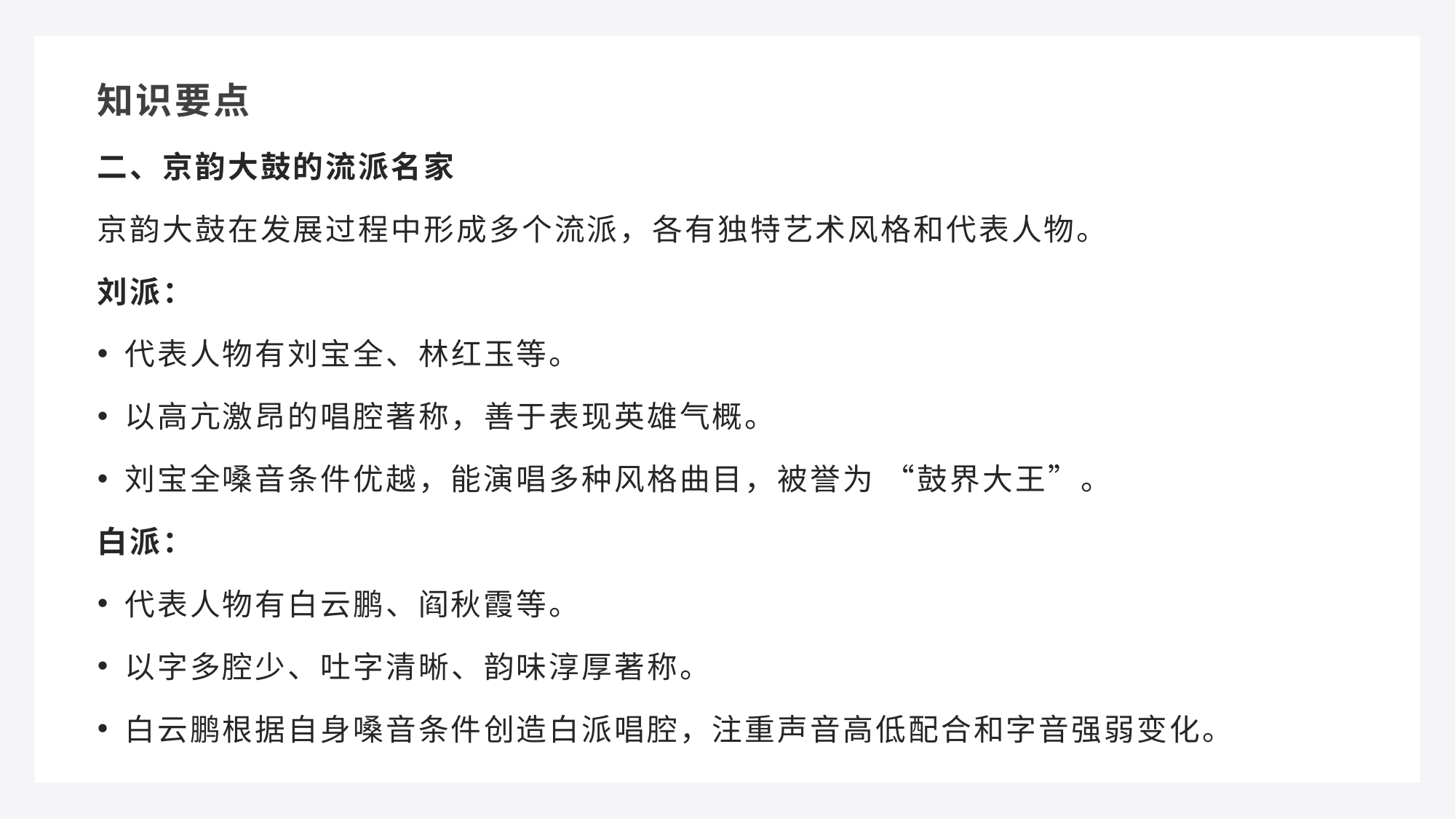

知识要点
二、京韵大鼓的流派名家
京韵大鼓在发展过程中形成多个流派，各有独特艺术风格和代表人物。
刘派：
代表人物有刘宝全、林红玉等。
以高亢激昂的唱腔著称，善于表现英雄气概。
刘宝全嗓音条件优越，能演唱多种风格曲目，被誉为 “鼓界大王”。
白派：
代表人物有白云鹏、阎秋霞等。
以字多腔少、吐字清晰、韵味淳厚著称。
白云鹏根据自身嗓音条件创造白派唱腔，注重声音高低配合和字音强弱变化。